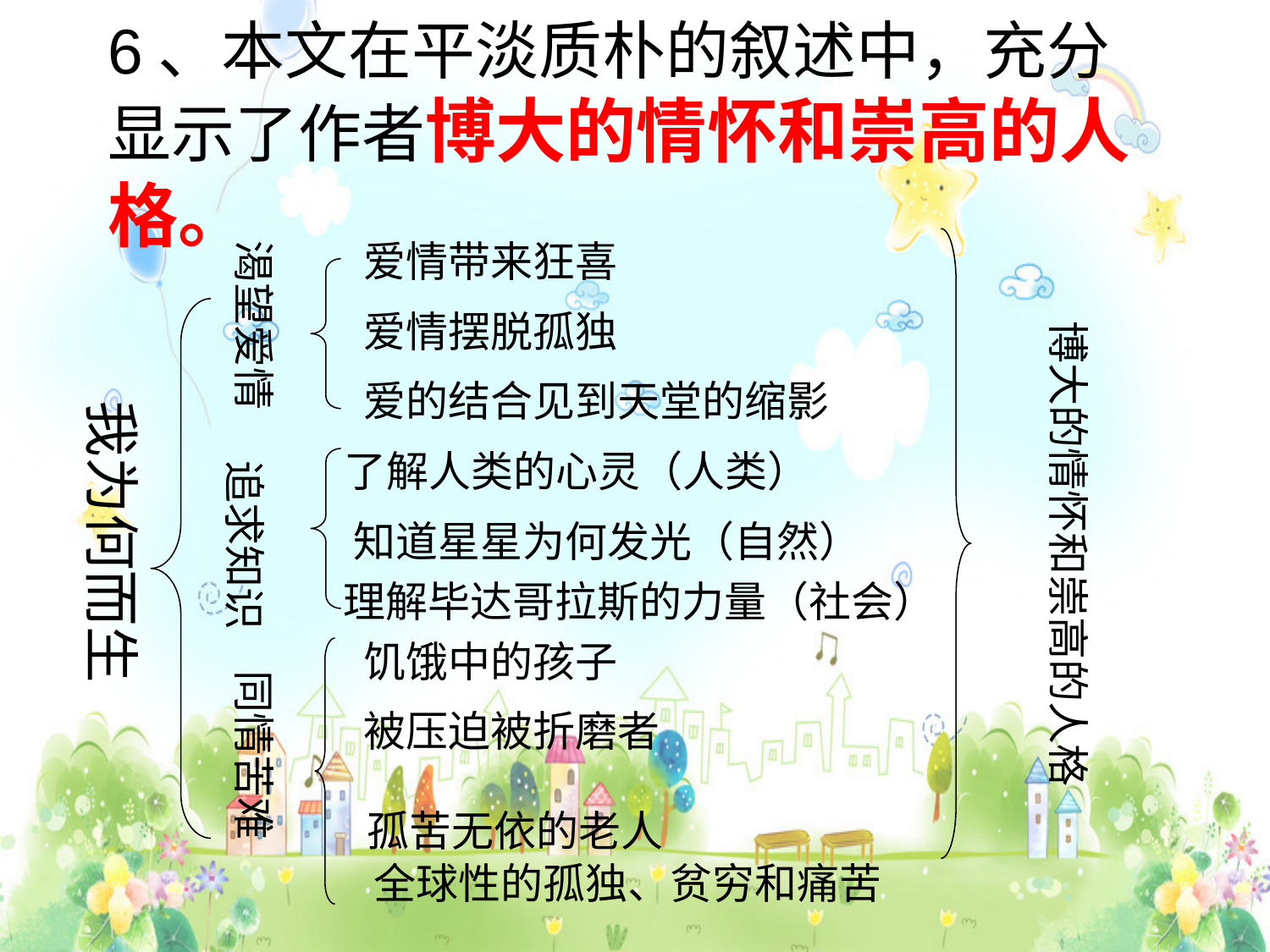

# 6、本文在平淡质朴的叙述中，充分显示了作者博大的情怀和崇高的人格。
渴望爱情
爱情带来狂喜

爱情摆脱孤独
博大的情怀和崇高的人格
爱的结合见到天堂的缩影
我为何而生
了解人类的心灵（人类）
追求知识

知道星星为何发光（自然）
理解毕达哥拉斯的力量（社会）
饥饿中的孩子

同情苦难
被压迫被折磨者
孤苦无依的老人
全球性的孤独、贫穷和痛苦